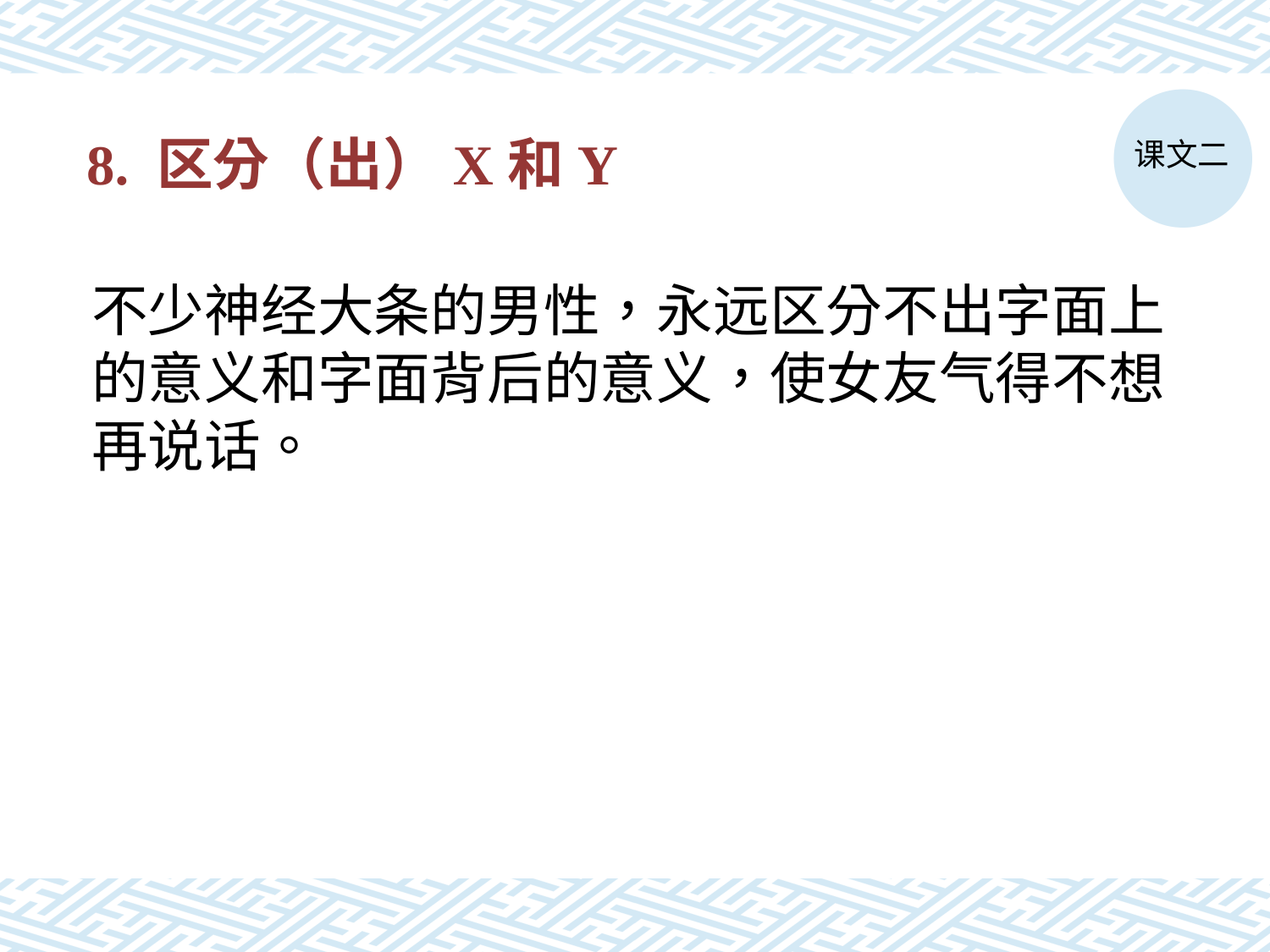

课文二
# 8. 区分（出）X和Y
不少神经大条的男性，永远区分不出字面上的意义和字面背后的意义，使女友气得不想再说话。